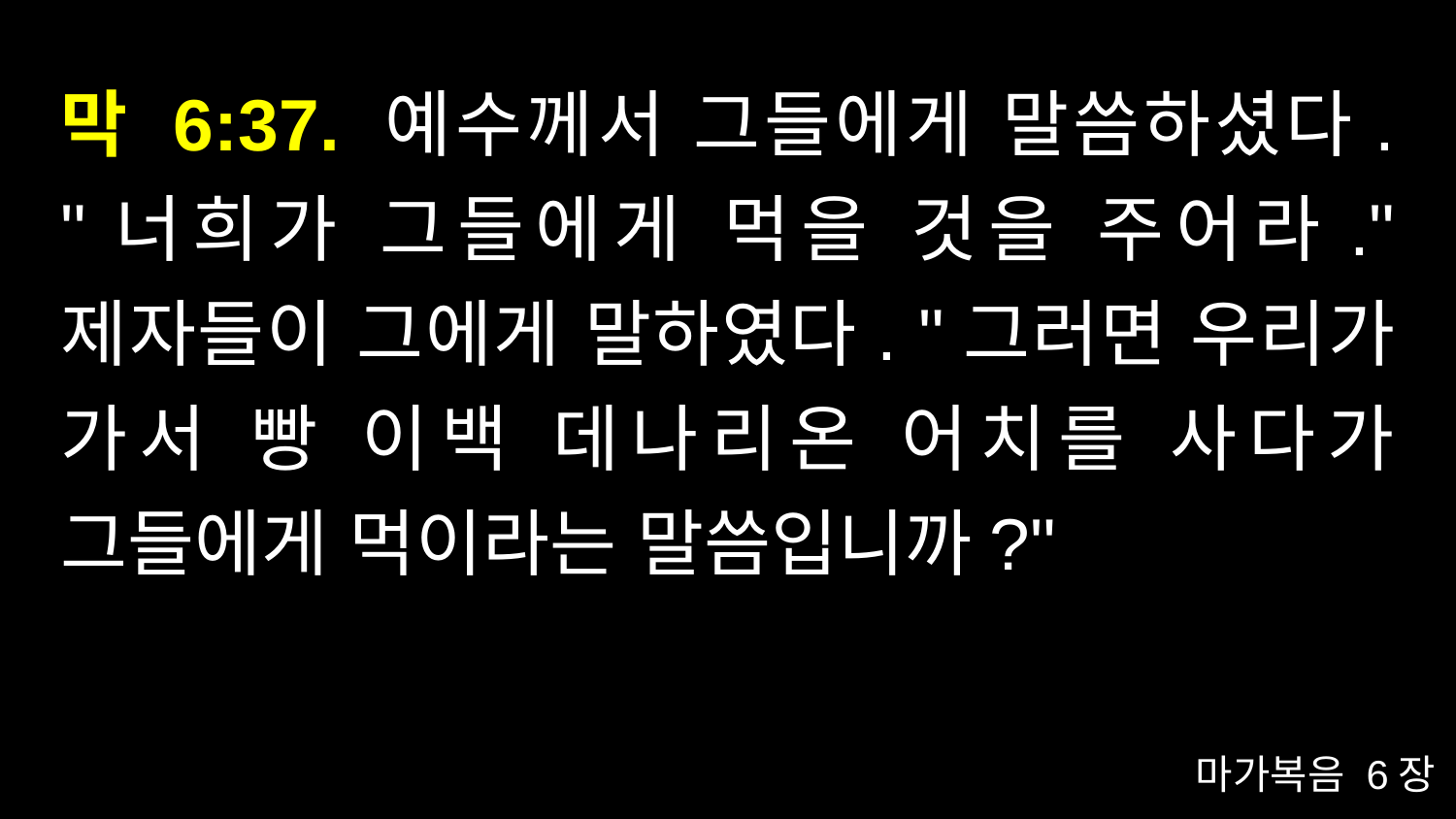

# 막 6:37. 예수께서 그들에게 말씀하셨다. "너희가 그들에게 먹을 것을 주어라." 제자들이 그에게 말하였다. "그러면 우리가 가서 빵 이백 데나리온 어치를 사다가 그들에게 먹이라는 말씀입니까?"
마가복음 6장